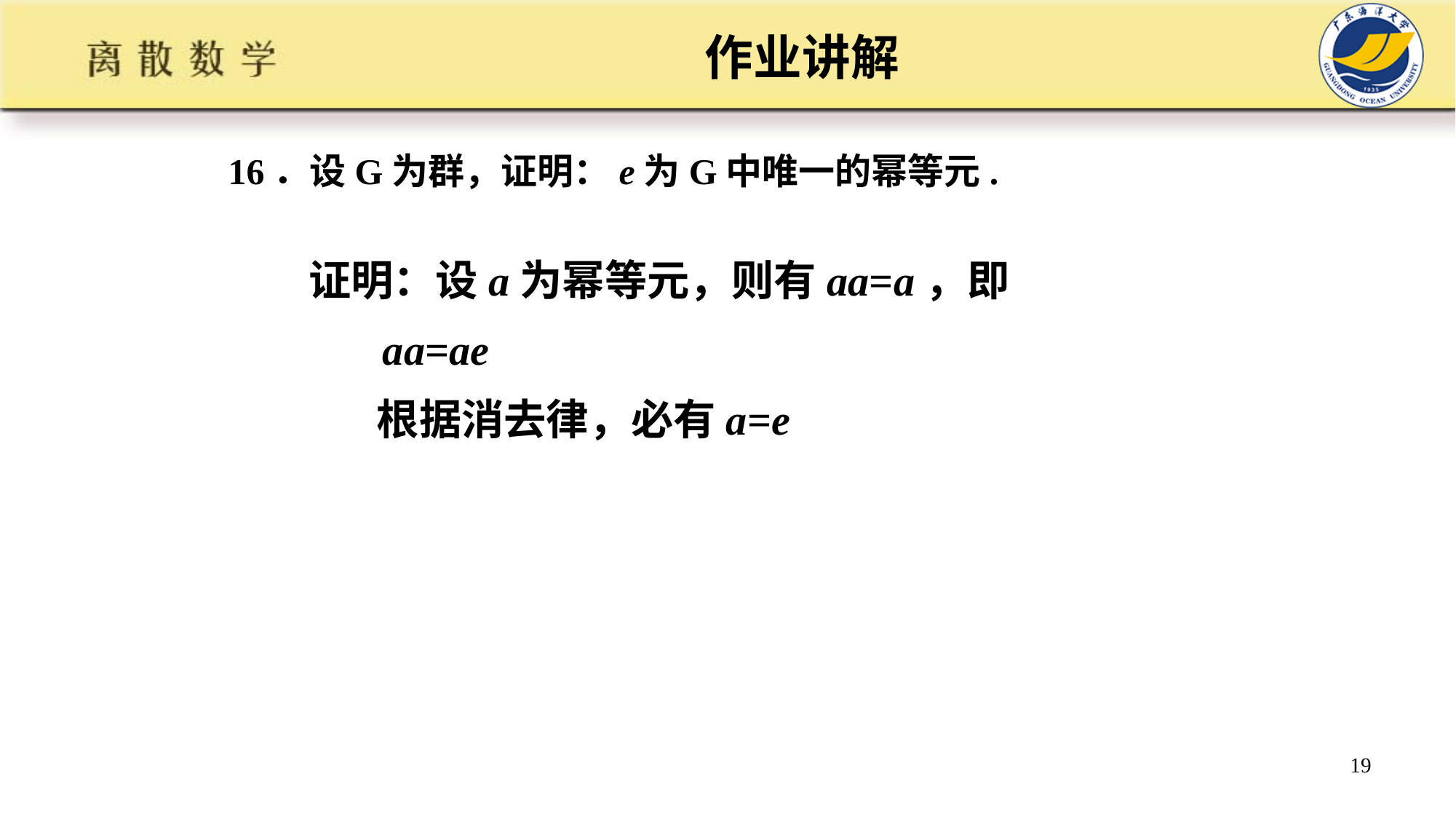

# 作业讲解
16．设G为群，证明：e为G中唯一的幂等元.
证明：设a为幂等元，则有aa=a，即
       aa=ae
      根据消去律，必有a=e
19